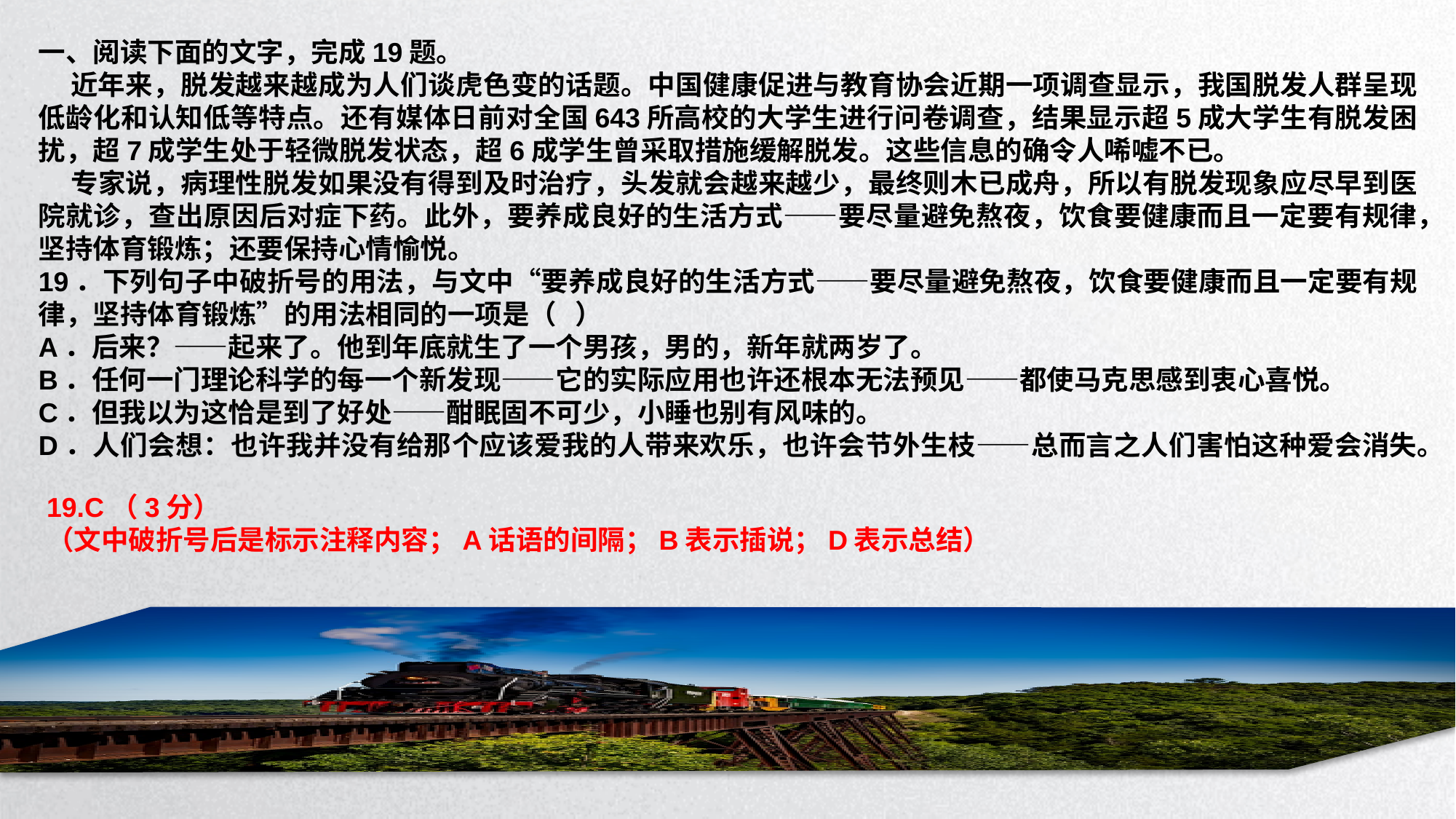

一、阅读下面的文字，完成19题。
    近年来，脱发越来越成为人们谈虎色变的话题。中国健康促进与教育协会近期一项调查显示，我国脱发人群呈现低龄化和认知低等特点。还有媒体日前对全国643所高校的大学生进行问卷调查，结果显示超5成大学生有脱发困扰，超7成学生处于轻微脱发状态，超6成学生曾采取措施缓解脱发。这些信息的确令人唏嘘不已。
    专家说，病理性脱发如果没有得到及时治疗，头发就会越来越少，最终则木已成舟，所以有脱发现象应尽早到医院就诊，查出原因后对症下药。此外，要养成良好的生活方式——要尽量避免熬夜，饮食要健康而且一定要有规律，坚持体育锻炼；还要保持心情愉悦。
19．下列句子中破折号的用法，与文中“要养成良好的生活方式——要尽量避免熬夜，饮食要健康而且一定要有规律，坚持体育锻炼”的用法相同的一项是（   ）
A．后来？——起来了。他到年底就生了一个男孩，男的，新年就两岁了。
B．任何一门理论科学的每一个新发现——它的实际应用也许还根本无法预见——都使马克思感到衷心喜悦。
C．但我以为这恰是到了好处——酣眠固不可少，小睡也别有风味的。
D．人们会想：也许我并没有给那个应该爱我的人带来欢乐，也许会节外生枝——总而言之人们害怕这种爱会消失。
19.C（3分）
（文中破折号后是标示注释内容；A话语的间隔；B表示插说；D表示总结）